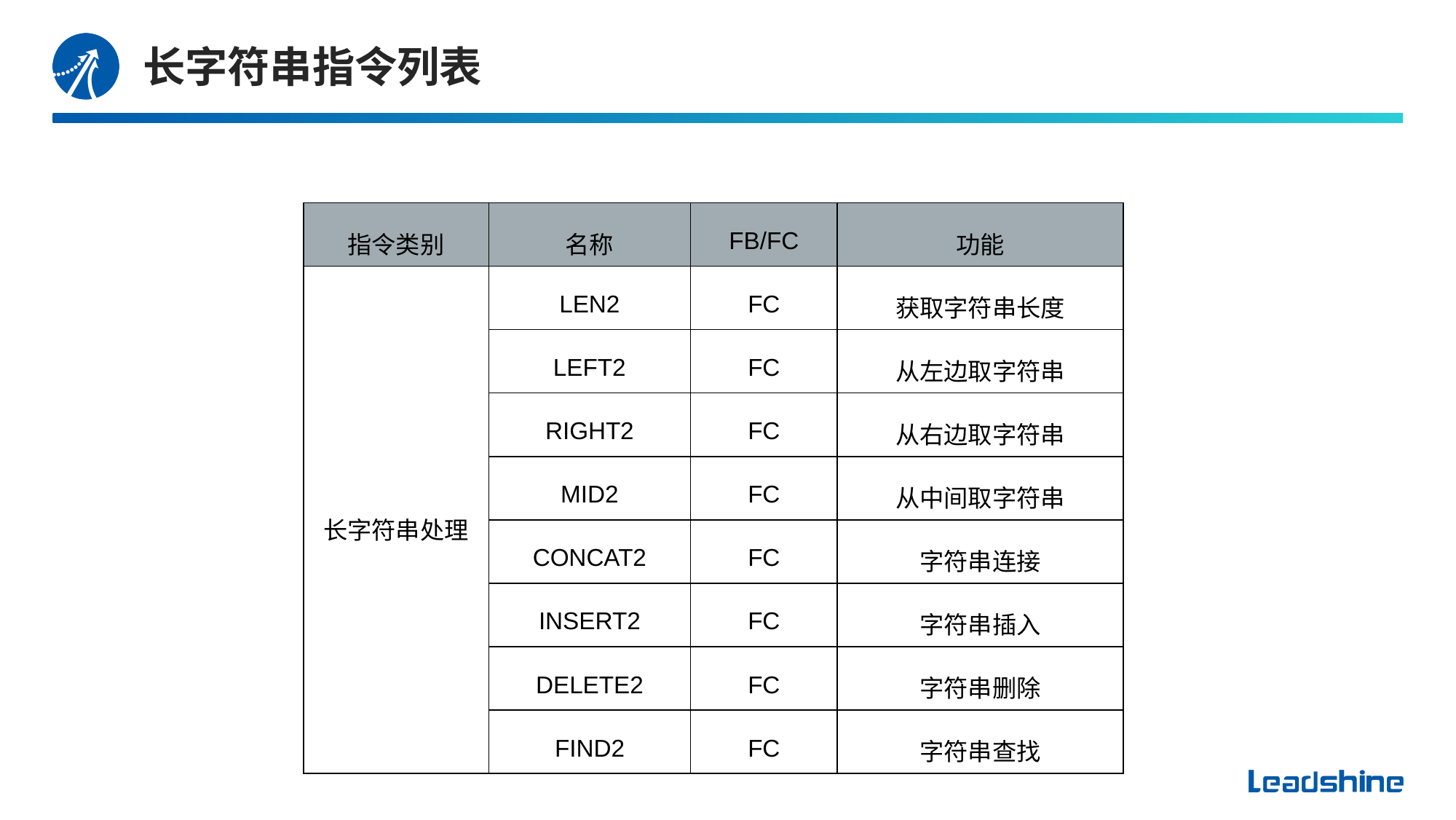

# 长字符串指令列表
| 指令类别 | 名称 | FB/FC | 功能 |
| --- | --- | --- | --- |
| 长字符串处理 | LEN2 | FC | 获取字符串长度 |
|  | LEFT2 | FC | 从左边取字符串 |
|  | RIGHT2 | FC | 从右边取字符串 |
|  | MID2 | FC | 从中间取字符串 |
|  | CONCAT2 | FC | 字符串连接 |
|  | INSERT2 | FC | 字符串插入 |
|  | DELETE2 | FC | 字符串删除 |
|  | FIND2 | FC | 字符串查找 |